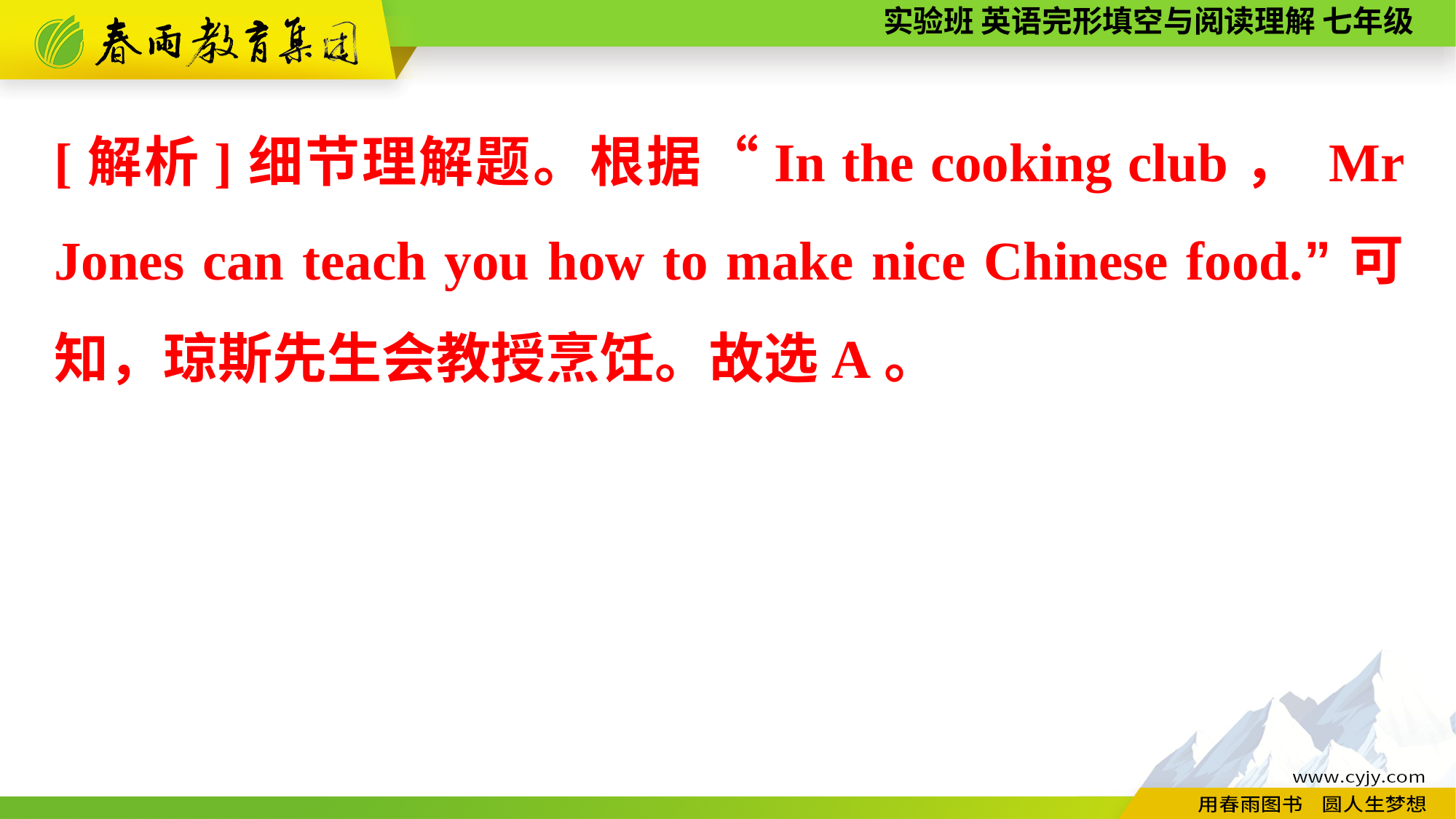

[解析]细节理解题。根据“In the cooking club， Mr Jones can teach you how to make nice Chinese food.”可知，琼斯先生会教授烹饪。故选A。